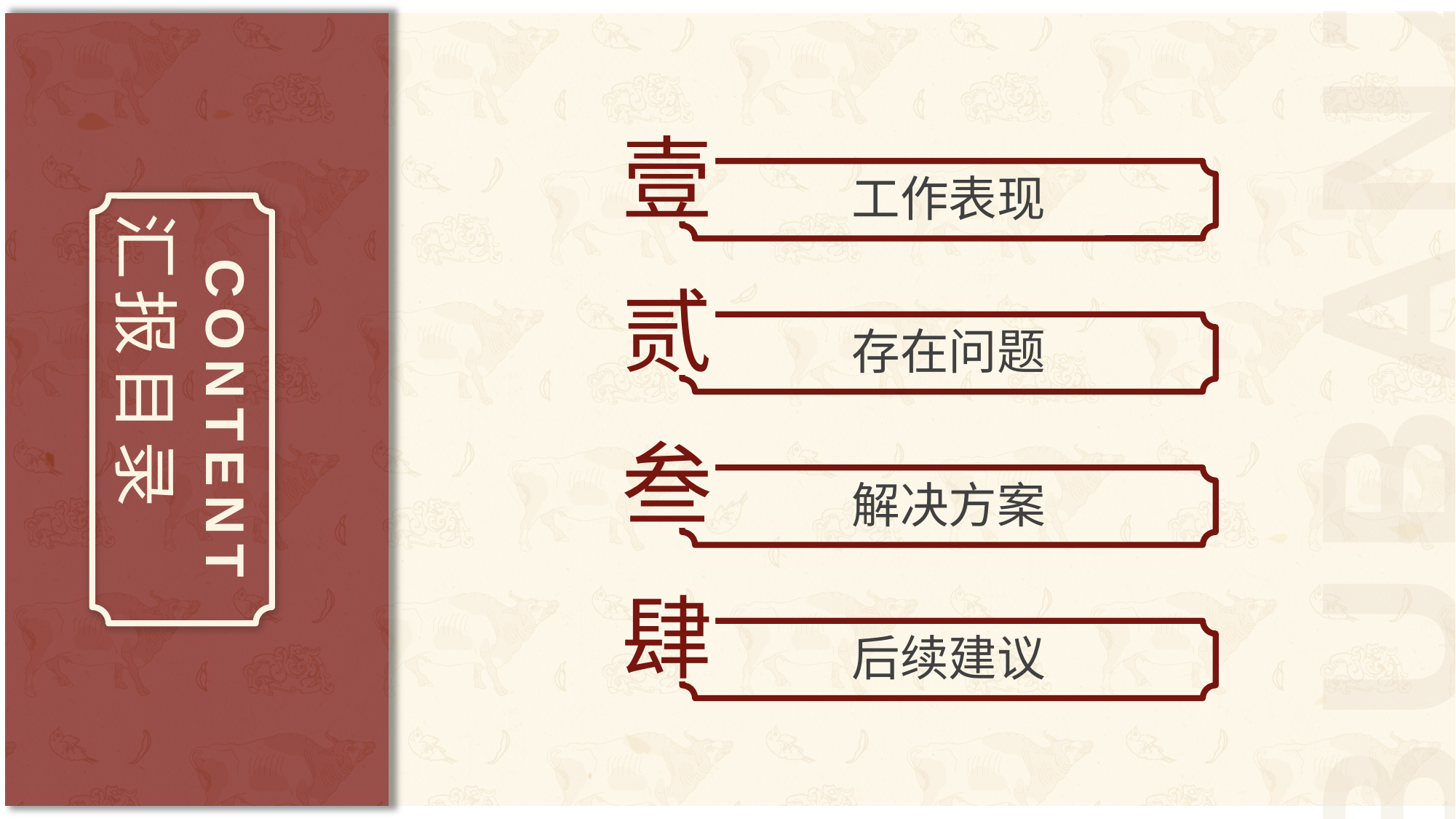

BUBANZ
壹
工作表现
贰
存在问题
叁
解决方案
肆
后续建议

汇报目录
CONTENT